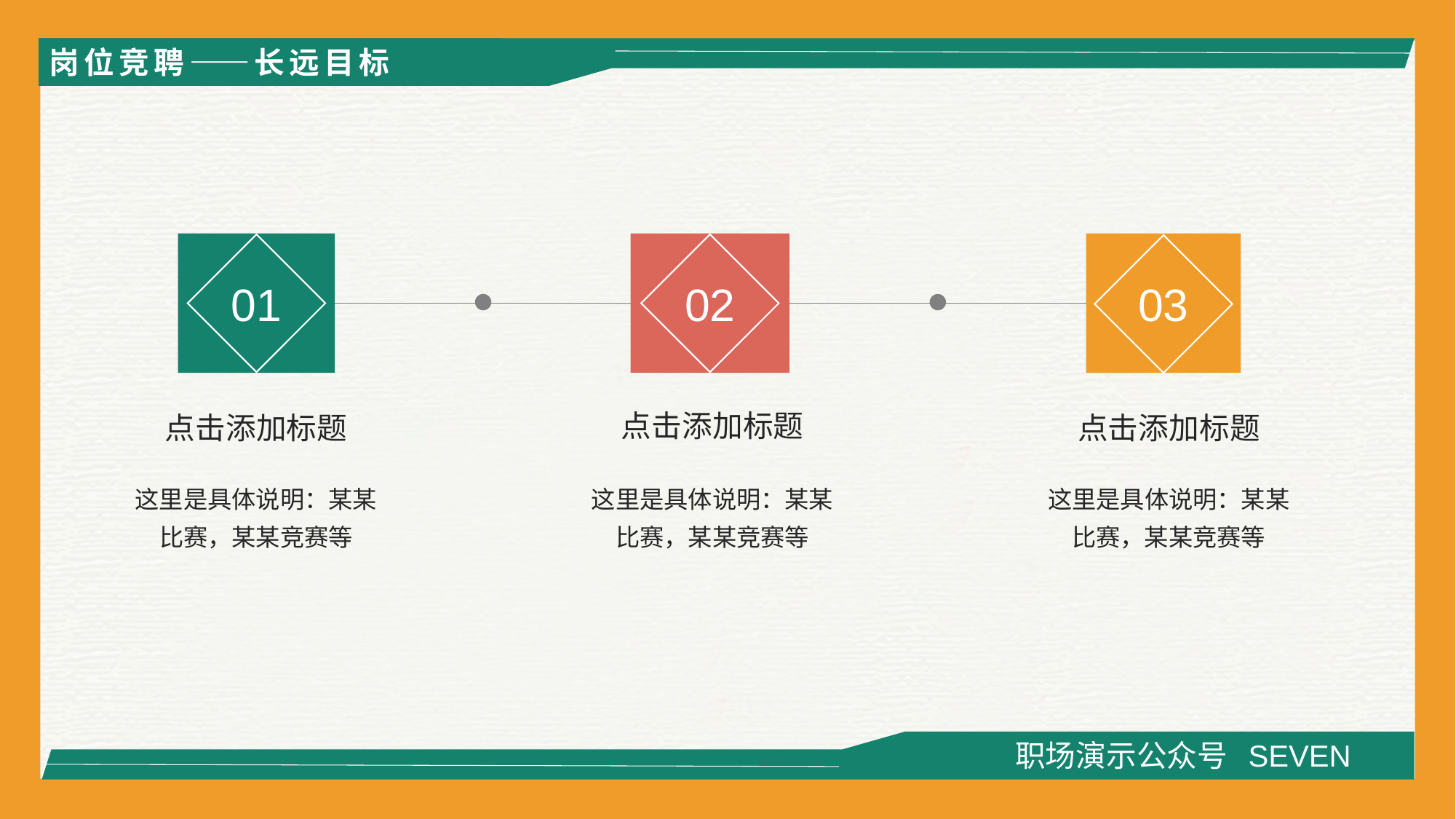

岗位竞聘——长远目标

01

02

03

点击添加标题
点击添加标题
点击添加标题
这里是具体说明：某某比赛，某某竞赛等
这里是具体说明：某某比赛，某某竞赛等
这里是具体说明：某某比赛，某某竞赛等
职场演示公众号  SEVEN